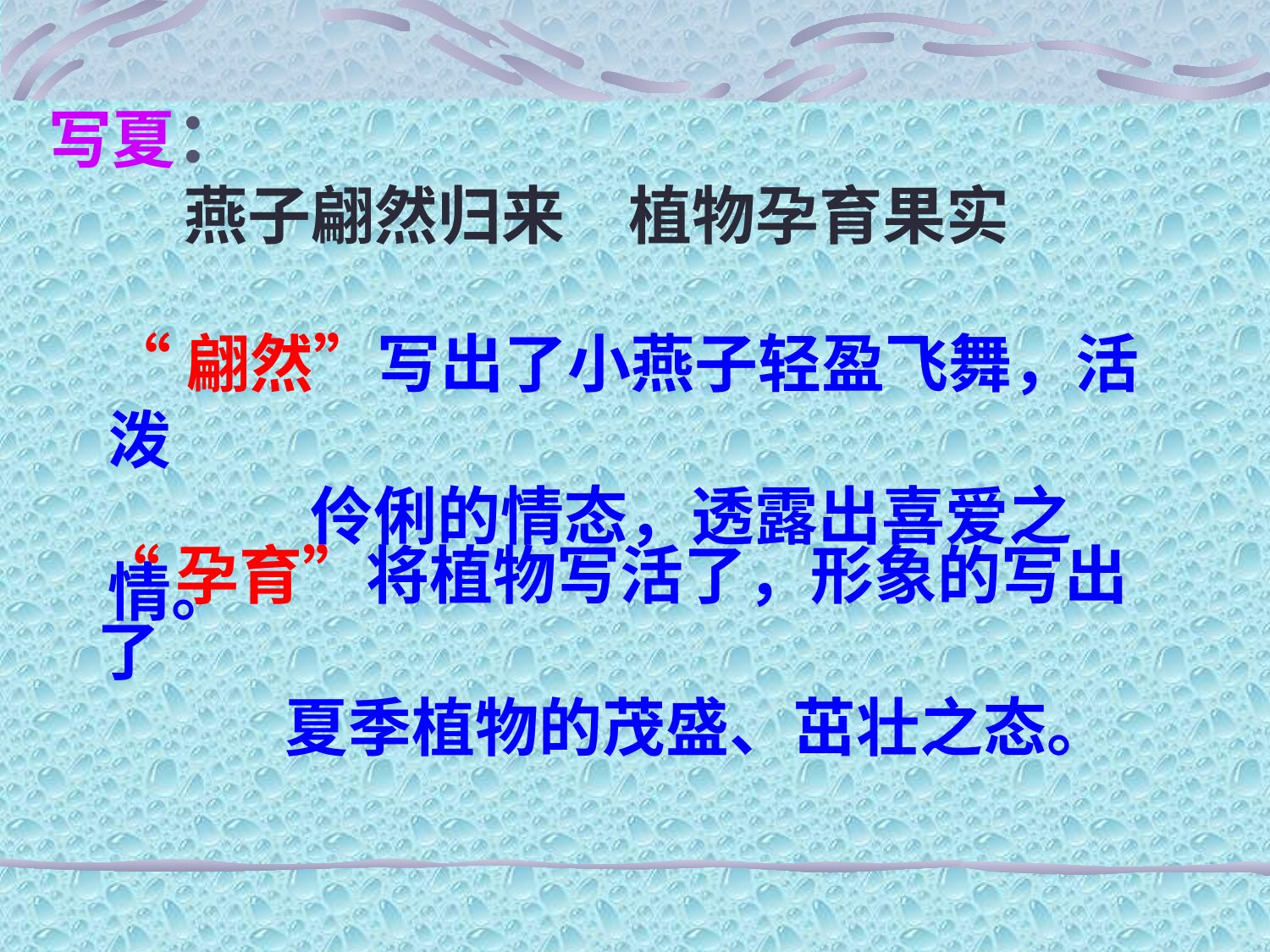

写夏：
燕子翩然归来
植物孕育果实
“翩然”写出了小燕子轻盈飞舞，活泼
             伶俐的情态，透露出喜爱之情。
“孕育”将植物写活了，形象的写出了
            夏季植物的茂盛、茁壮之态。